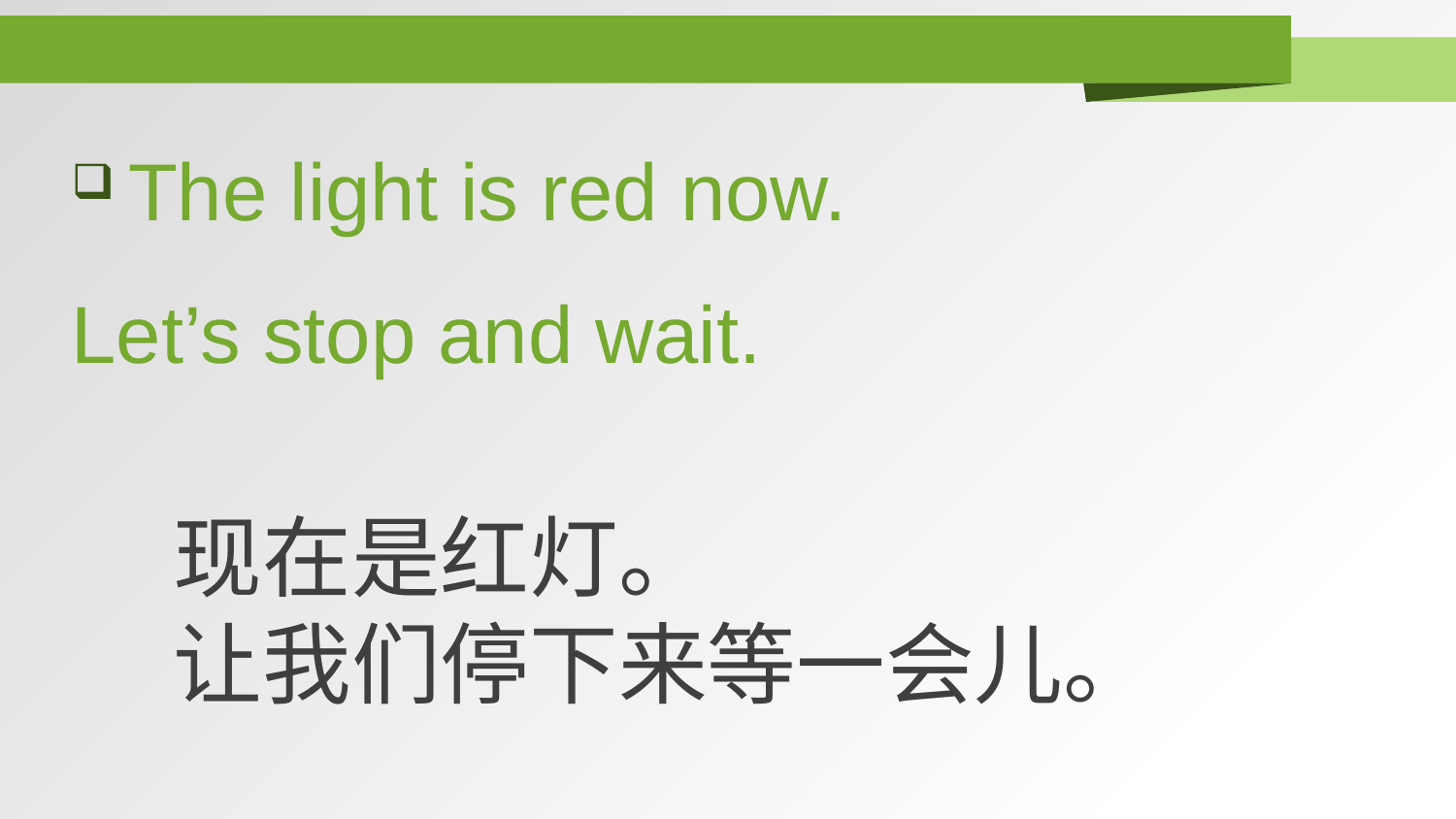

The light is red now.
Let’s stop and wait.
现在是红灯。
让我们停下来等一会儿。